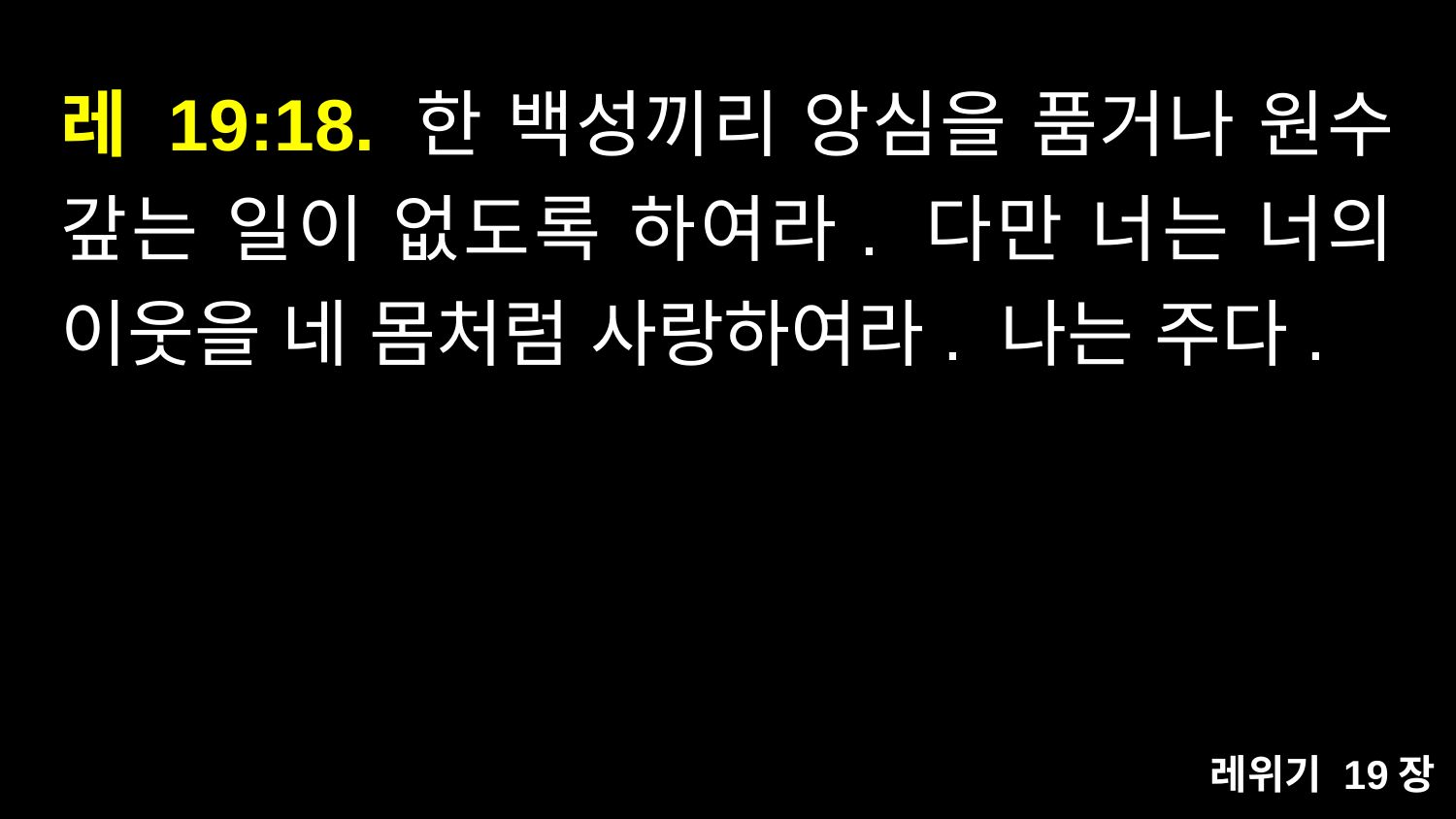

# 레 19:18. 한 백성끼리 앙심을 품거나 원수 갚는 일이 없도록 하여라. 다만 너는 너의 이웃을 네 몸처럼 사랑하여라. 나는 주다.
레위기 19장